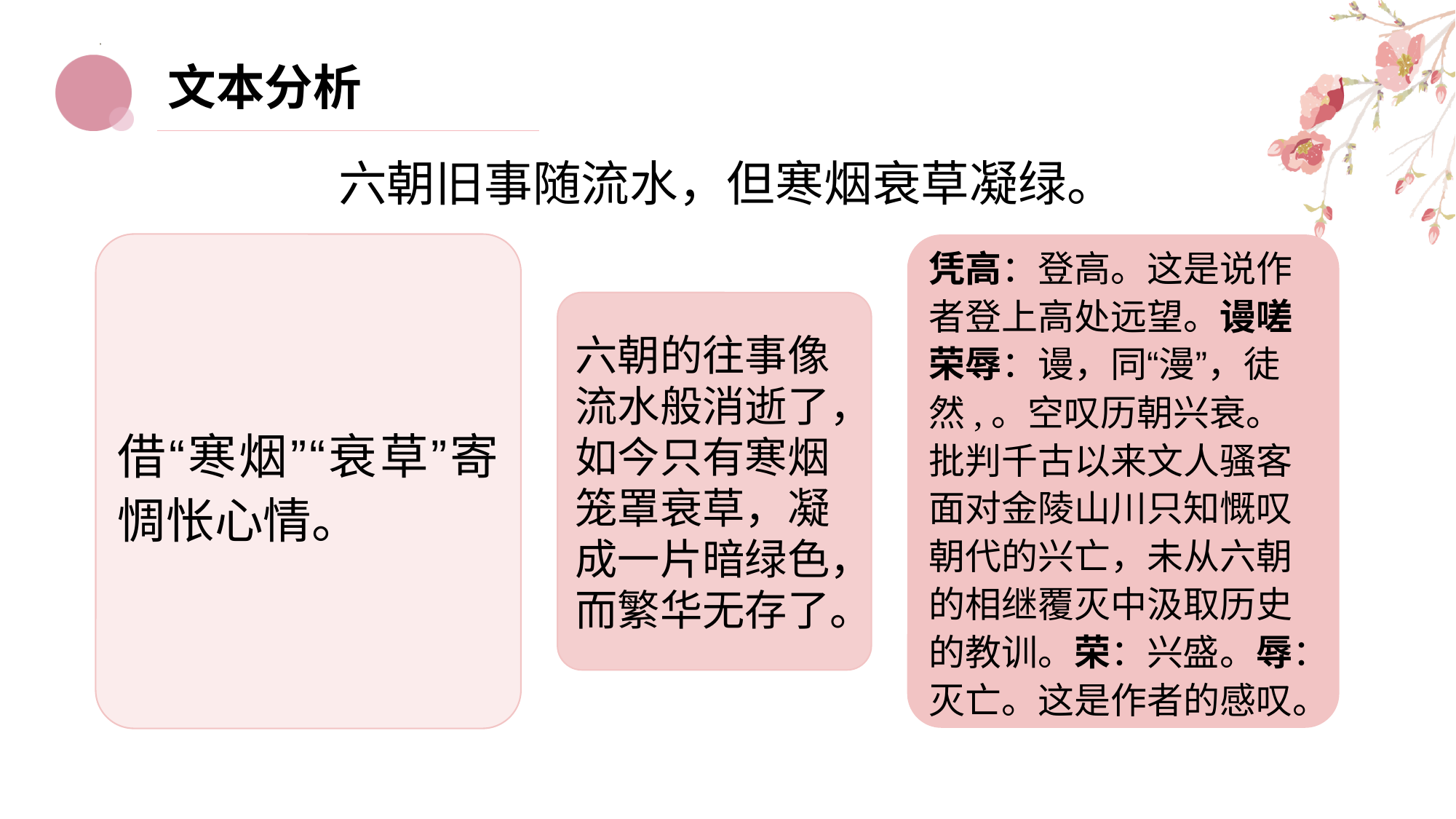

文本分析
六朝旧事随流水，但寒烟衰草凝绿。
借“寒烟”“衰草”寄惆怅心情。
凭高：登高。这是说作者登上高处远望。谩嗟荣辱：谩，同“漫”，徒然,。空叹历朝兴衰。批判千古以来文人骚客面对金陵山川只知慨叹朝代的兴亡，未从六朝的相继覆灭中汲取历史的教训。荣：兴盛。辱：灭亡。这是作者的感叹。
六朝的往事像流水般消逝了，如今只有寒烟笼罩衰草，凝成一片暗绿色，而繁华无存了。